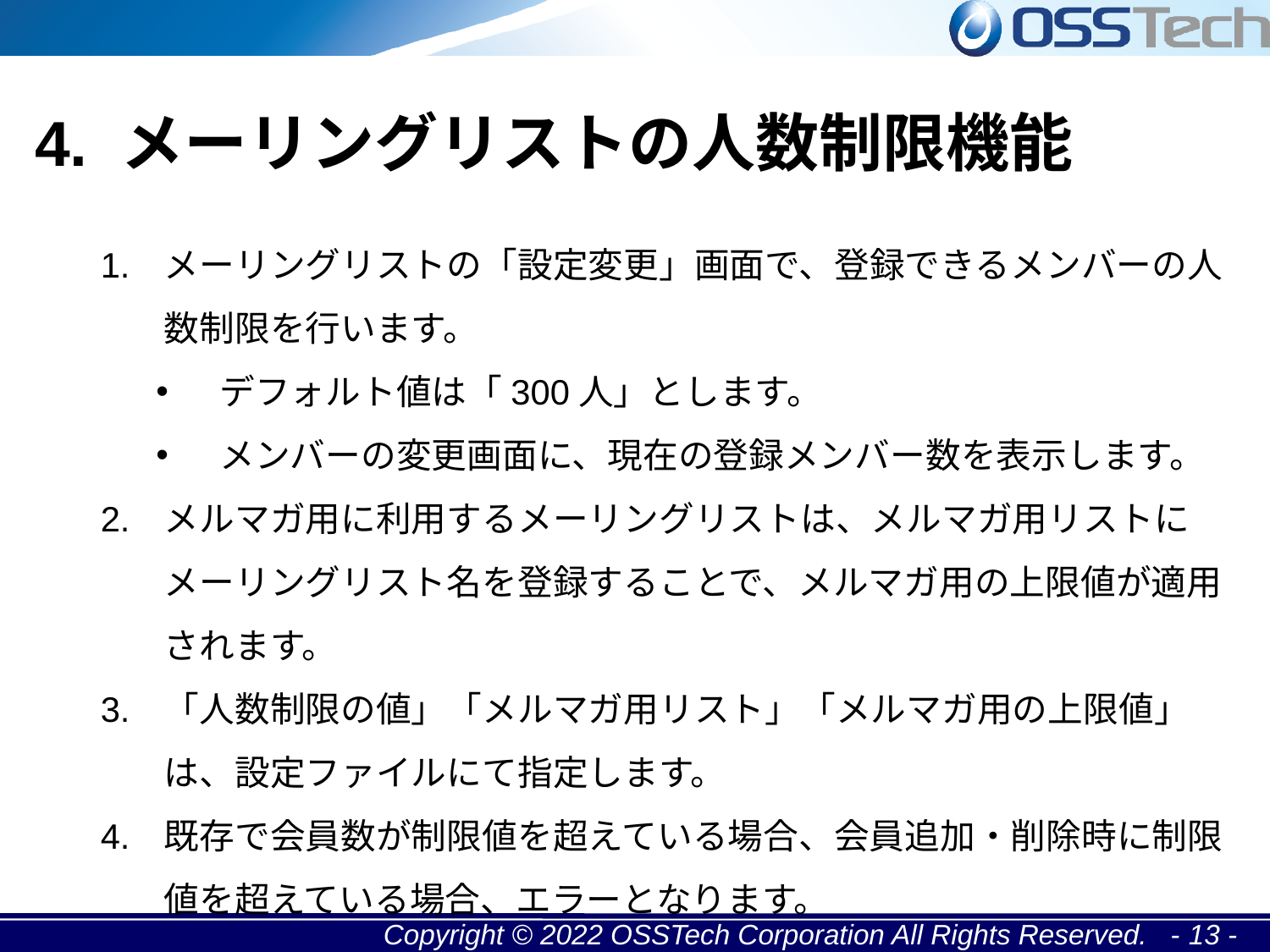

4. メーリングリストの人数制限機能
メーリングリストの「設定変更」画面で、登録できるメンバーの人数制限を行います。
デフォルト値は「300人」とします。
メンバーの変更画面に、現在の登録メンバー数を表示します。
メルマガ用に利用するメーリングリストは、メルマガ用リストにメーリングリスト名を登録することで、メルマガ用の上限値が適用されます。
「人数制限の値」「メルマガ用リスト」「メルマガ用の上限値」は、設定ファイルにて指定します。
既存で会員数が制限値を超えている場合、会員追加・削除時に制限値を超えている場合、エラーとなります。